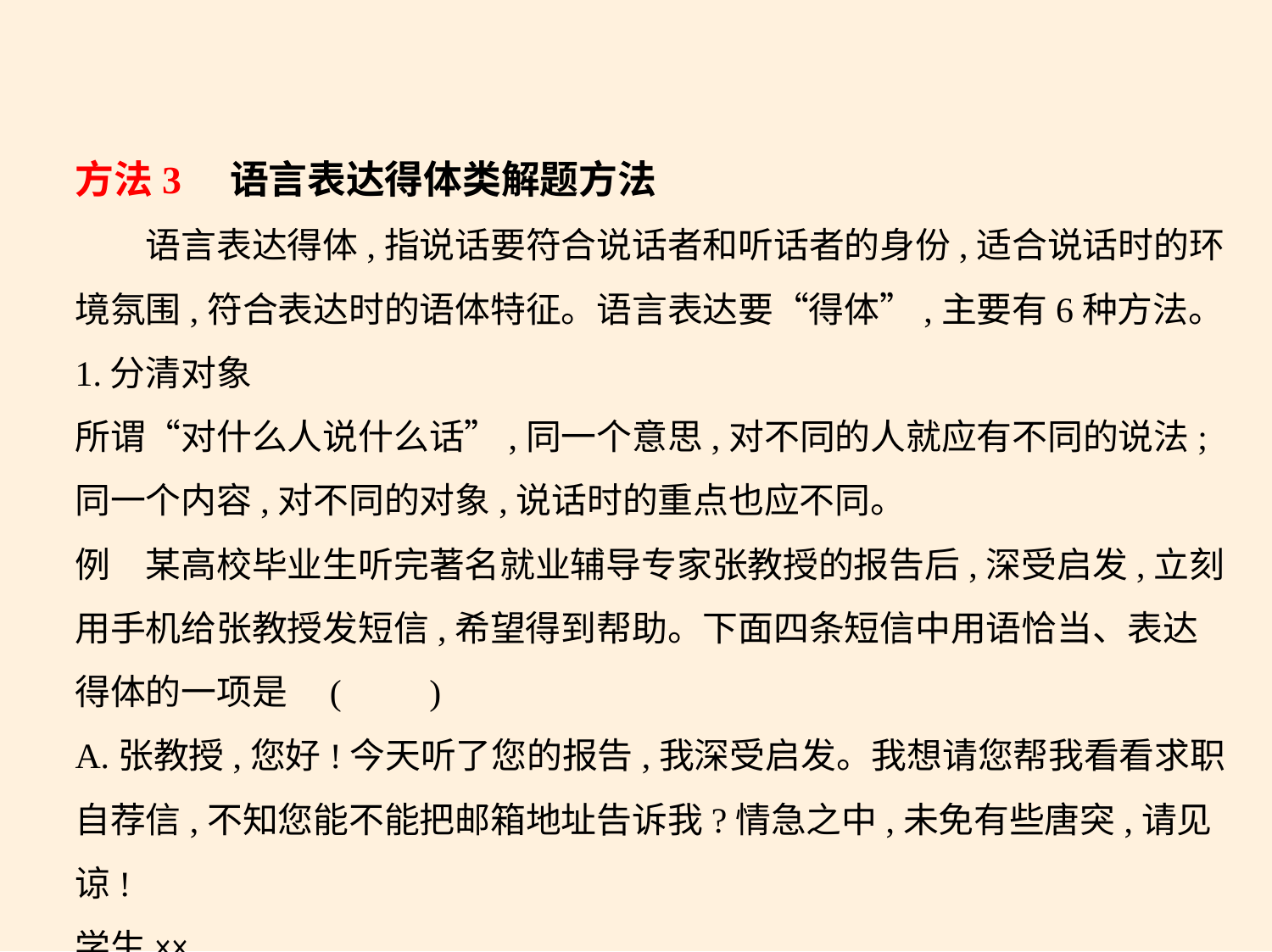

方法3    语言表达得体类解题方法
　　语言表达得体,指说话要符合说话者和听话者的身份,适合说话时的环
境氛围,符合表达时的语体特征。语言表达要“得体”,主要有6种方法。
1.分清对象
所谓“对什么人说什么话”,同一个意思,对不同的人就应有不同的说法;
同一个内容,对不同的对象,说话时的重点也应不同。
例　某高校毕业生听完著名就业辅导专家张教授的报告后,深受启发,立刻
用手机给张教授发短信,希望得到帮助。下面四条短信中用语恰当、表达
得体的一项是 (　　)
A.张教授,您好!今天听了您的报告,我深受启发。我想请您帮我看看求职
自荐信,不知您能不能把邮箱地址告诉我?情急之中,未免有些唐突,请见谅!
学生××